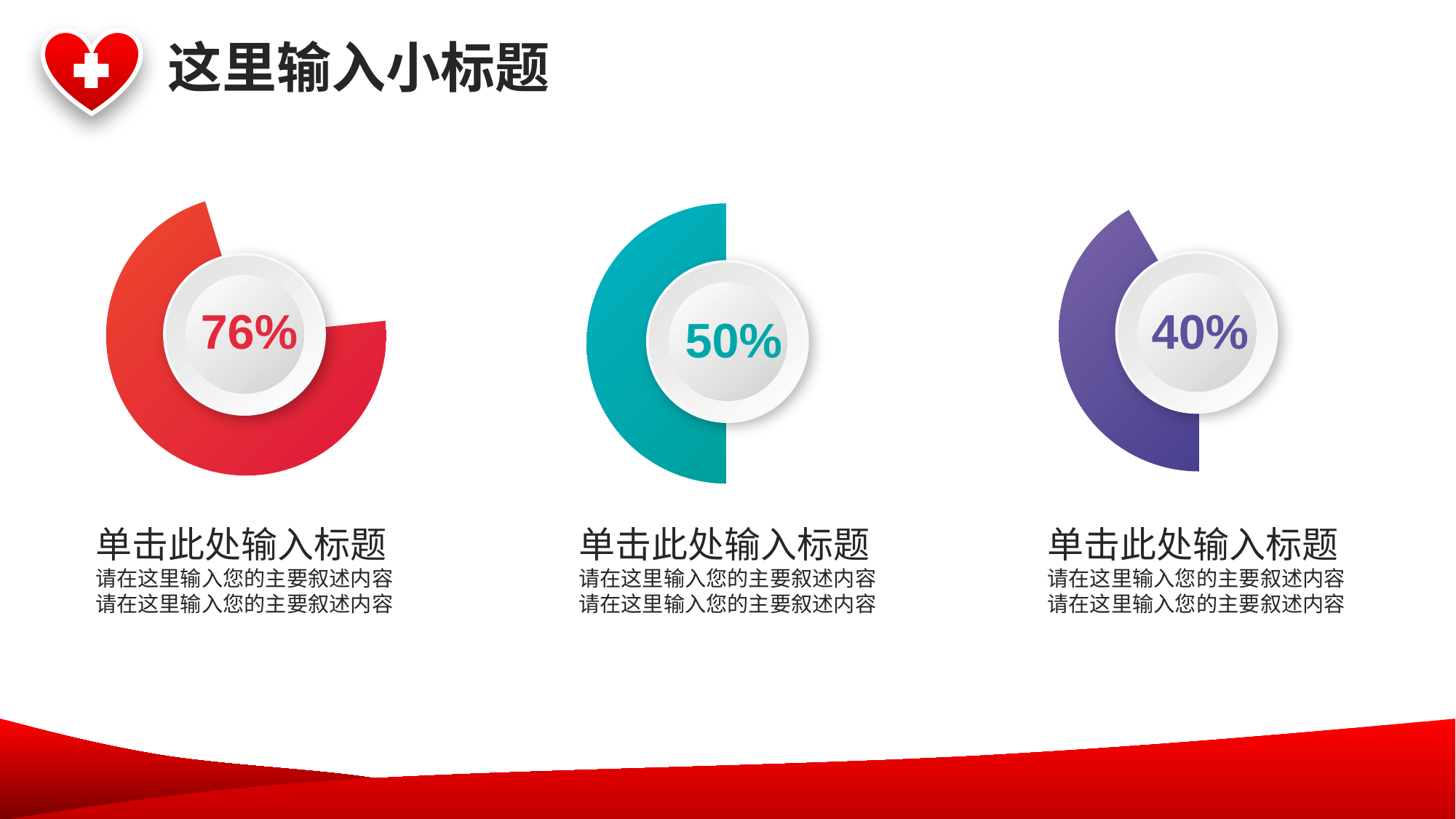

这里输入小标题

### Chart

| Category | 销售额 |
|---|---|
| 第一季度 | 5.0 |
| 第二季度 | 7.0 |
| 第三季度 | None |
| 第四季度 | None |

40%

### Chart

| Category | 销售额 |
|---|---|
| 第一季度 | 8.2 |
| 第二季度 | 3.2 |
| 第三季度 | None |
| 第四季度 | None |

76%

### Chart

| Category | 销售额 |
|---|---|
| 第一季度 | 5.0 |
| 第二季度 | 5.0 |
| 第三季度 | None |
| 第四季度 | None |

50%
单击此处输入标题
请在这里输入您的主要叙述内容
请在这里输入您的主要叙述内容

单击此处输入标题
请在这里输入您的主要叙述内容
请在这里输入您的主要叙述内容

单击此处输入标题
请在这里输入您的主要叙述内容
请在这里输入您的主要叙述内容